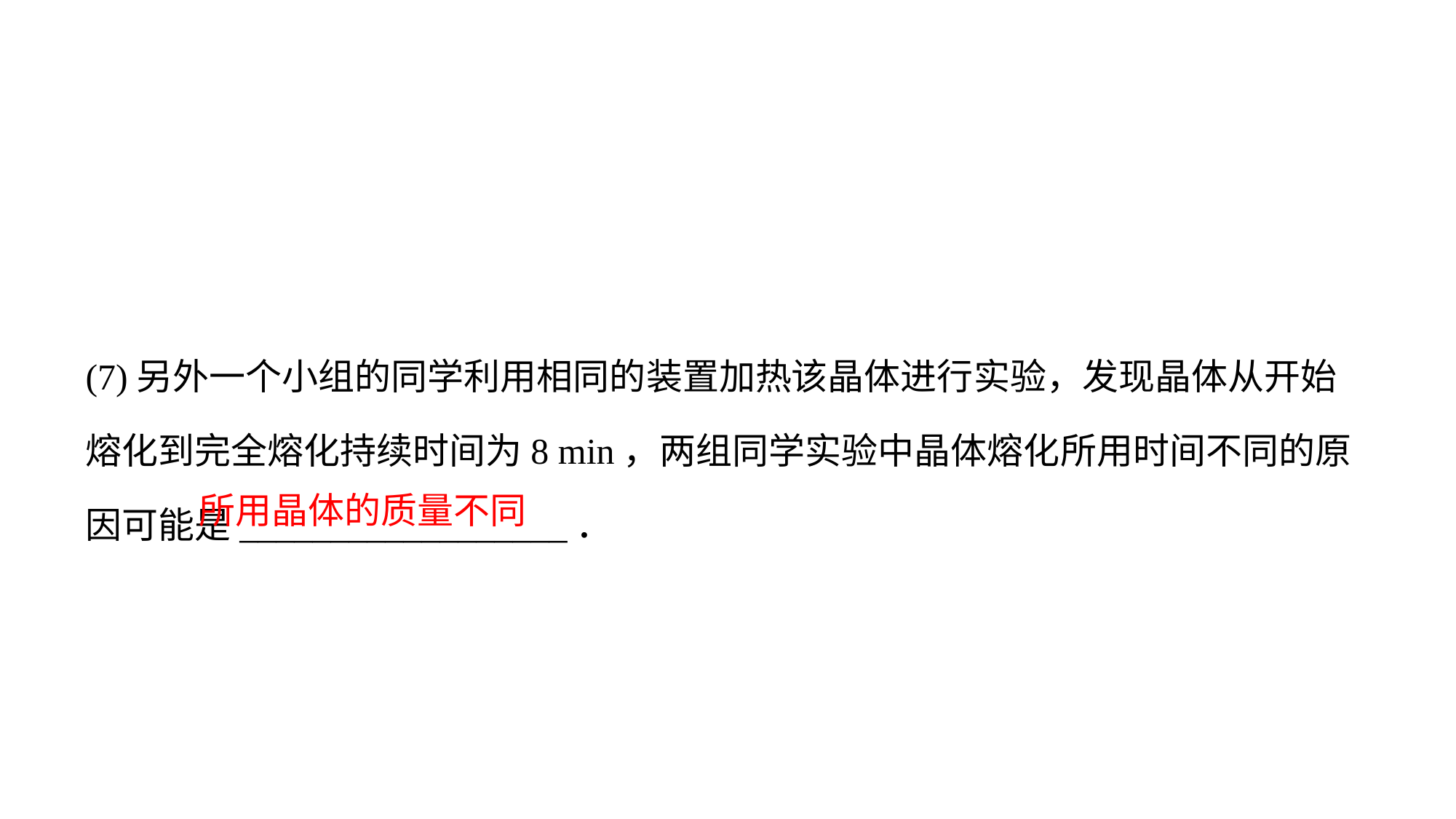

(7)另外一个小组的同学利用相同的装置加热该晶体进行实验，发现晶体从开始熔化到完全熔化持续时间为8 min，两组同学实验中晶体熔化所用时间不同的原因可能是__________________．
所用晶体的质量不同